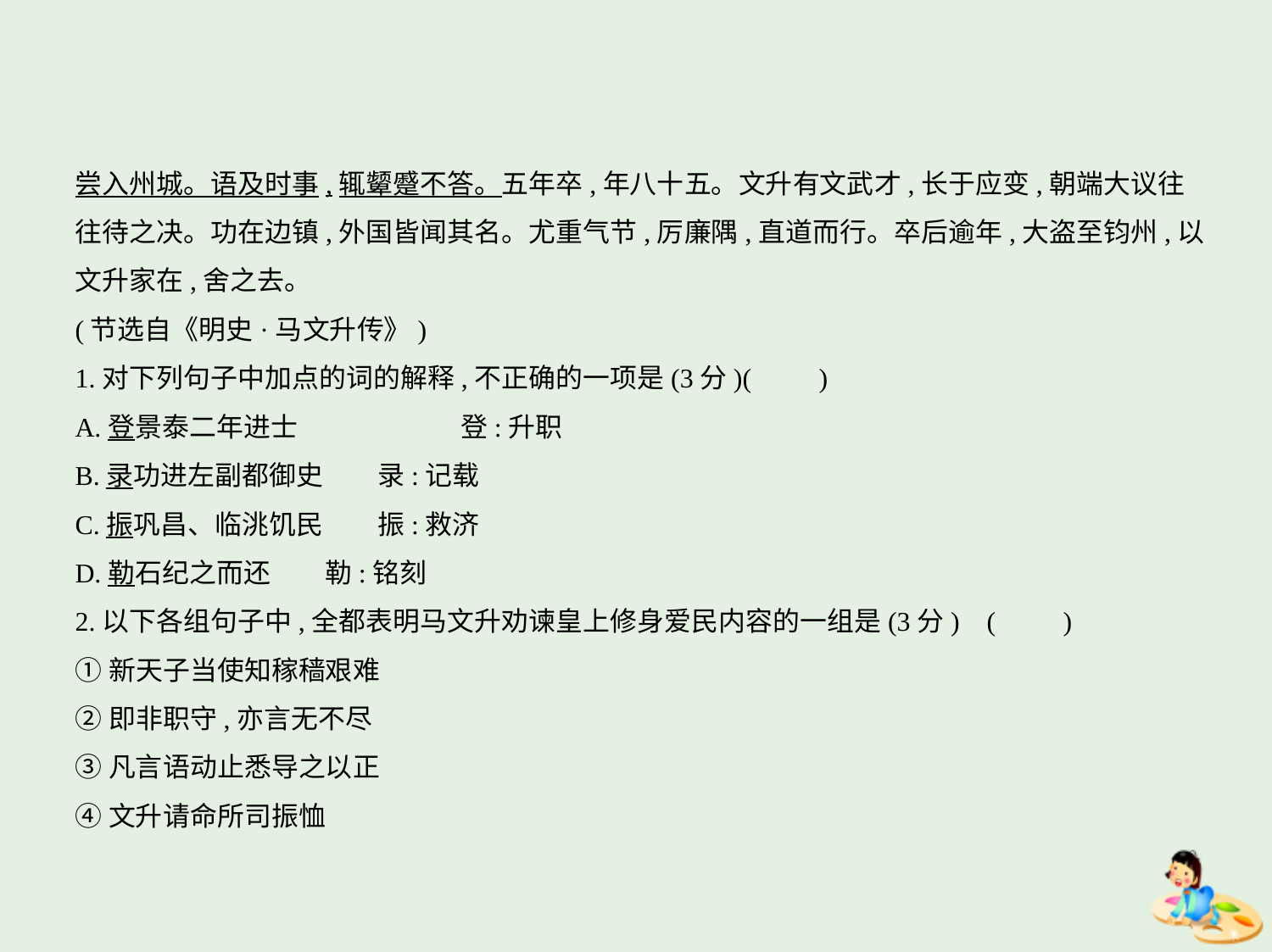

尝入州城。语及时事,辄颦蹙不答。五年卒,年八十五。文升有文武才,长于应变,朝端大议往
往待之决。功在边镇,外国皆闻其名。尤重气节,厉廉隅,直道而行。卒后逾年,大盗至钧州,以
文升家在,舍之去。
(节选自《明史·马文升传》)
1.对下列句子中加点的词的解释,不正确的一项是(3分)(　　)
A.登景泰二年进士　　　　　　登:升职
B.录功进左副都御史　　录:记载
C.振巩昌、临洮饥民　　振:救济
D.勒石纪之而还　　勒:铭刻
2.以下各组句子中,全都表明马文升劝谏皇上修身爱民内容的一组是(3分) (　　)
①新天子当使知稼穑艰难
②即非职守,亦言无不尽
③凡言语动止悉导之以正
④文升请命所司振恤